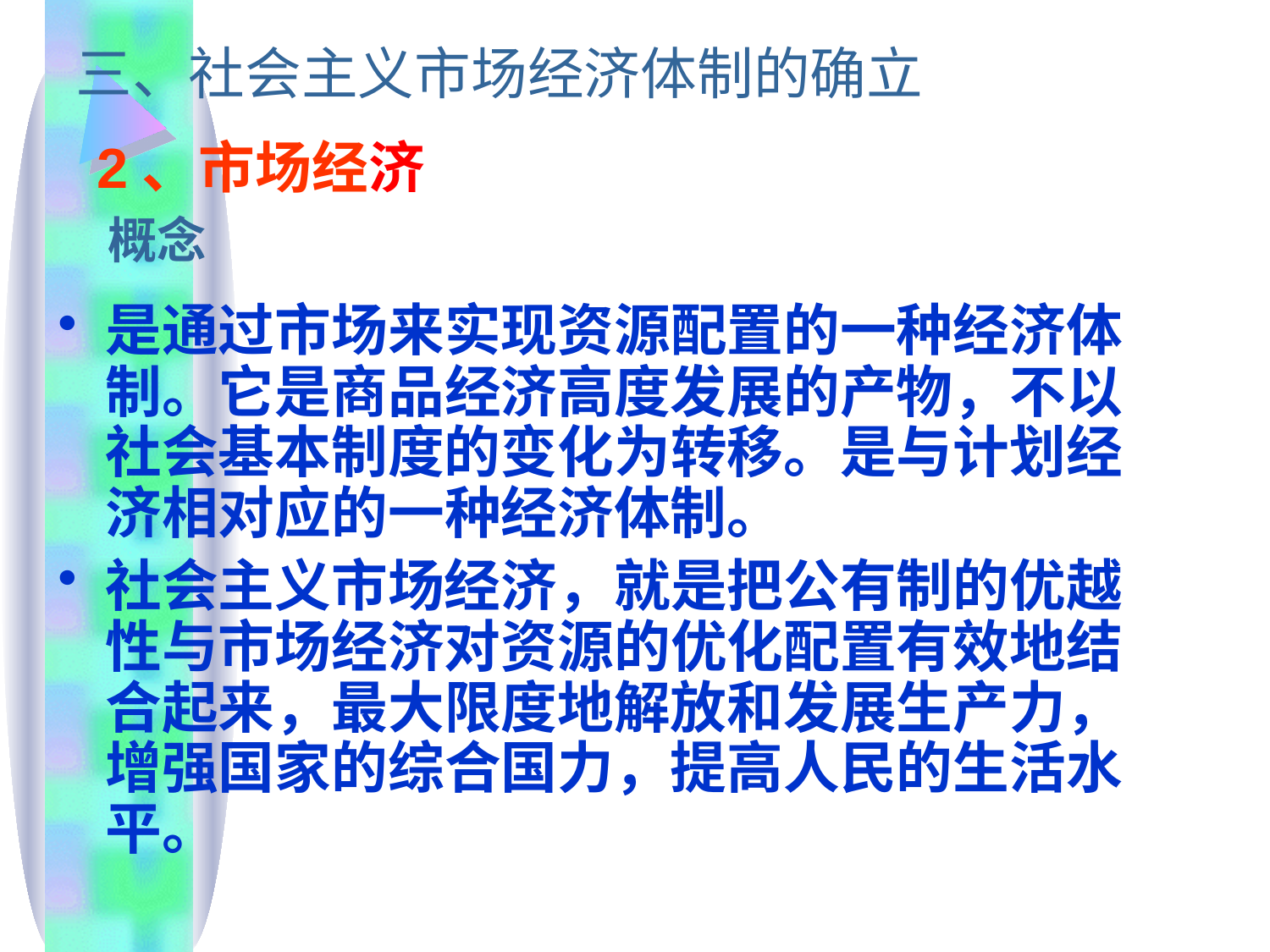

三、社会主义市场经济体制的确立
2、市场经济
概念
是通过市场来实现资源配置的一种经济体制。它是商品经济高度发展的产物，不以社会基本制度的变化为转移。是与计划经济相对应的一种经济体制。
社会主义市场经济，就是把公有制的优越性与市场经济对资源的优化配置有效地结合起来，最大限度地解放和发展生产力，增强国家的综合国力，提高人民的生活水平。